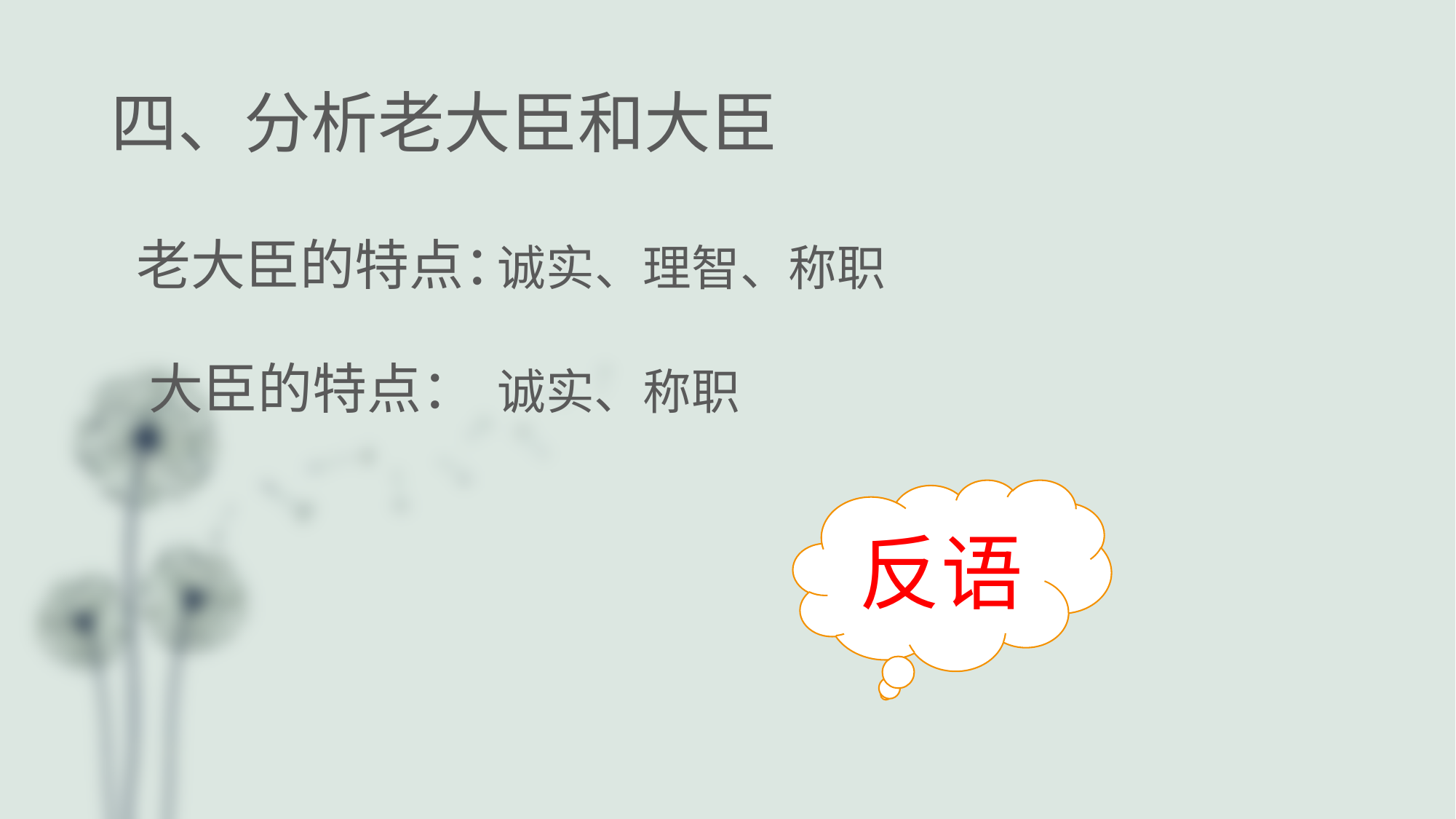

# 四、分析老大臣和大臣
老大臣的特点：
诚实、理智、称职
大臣的特点：
诚实、称职
反语